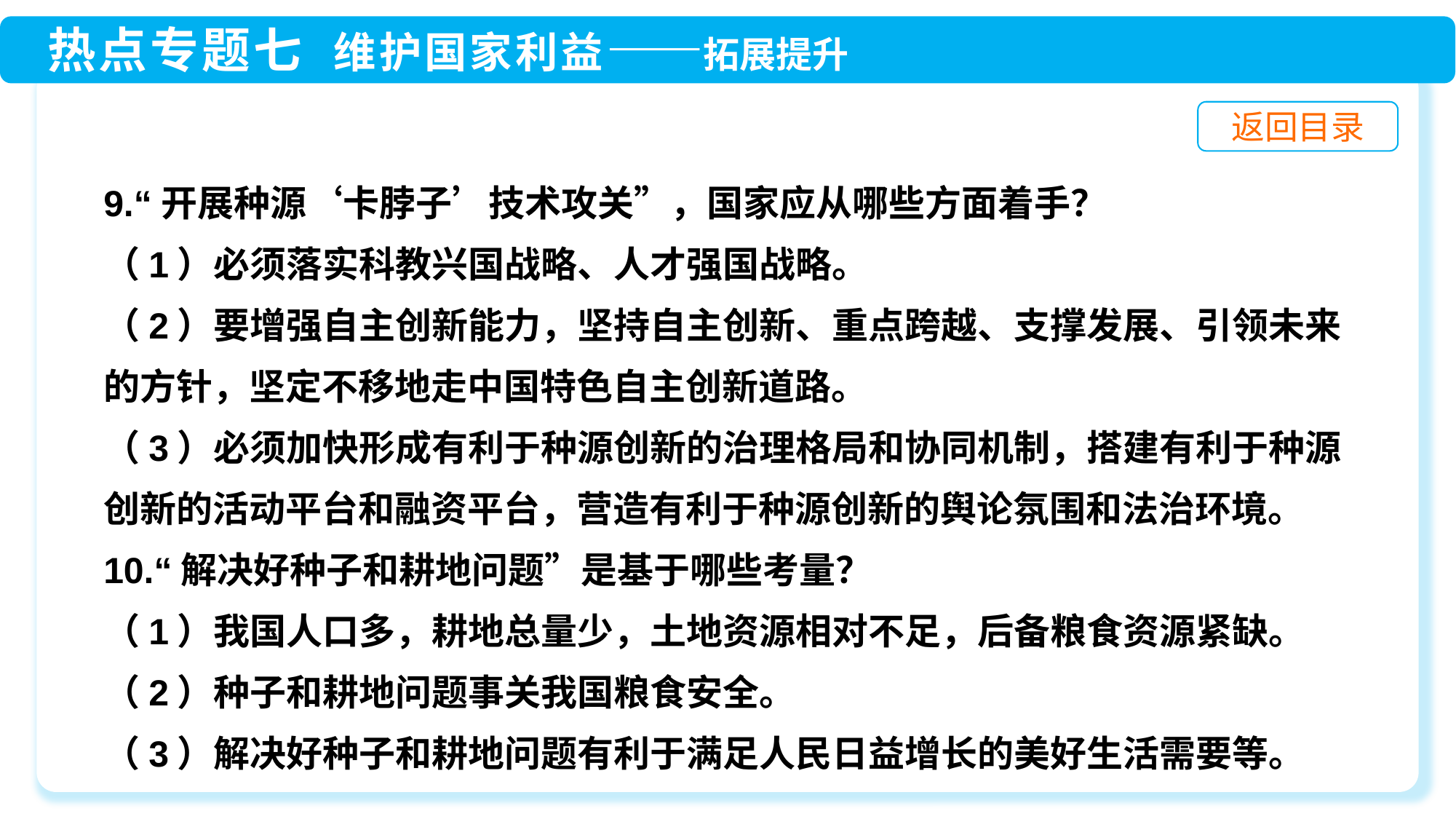

9.“开展种源‘卡脖子’技术攻关”，国家应从哪些方面着手？
（1）必须落实科教兴国战略、人才强国战略。
（2）要增强自主创新能力，坚持自主创新、重点跨越、支撑发展、引领未来的方针，坚定不移地走中国特色自主创新道路。
（3）必须加快形成有利于种源创新的治理格局和协同机制，搭建有利于种源创新的活动平台和融资平台，营造有利于种源创新的舆论氛围和法治环境。
10.“解决好种子和耕地问题”是基于哪些考量？
（1）我国人口多，耕地总量少，土地资源相对不足，后备粮食资源紧缺。
（2）种子和耕地问题事关我国粮食安全。
（3）解决好种子和耕地问题有利于满足人民日益增长的美好生活需要等。